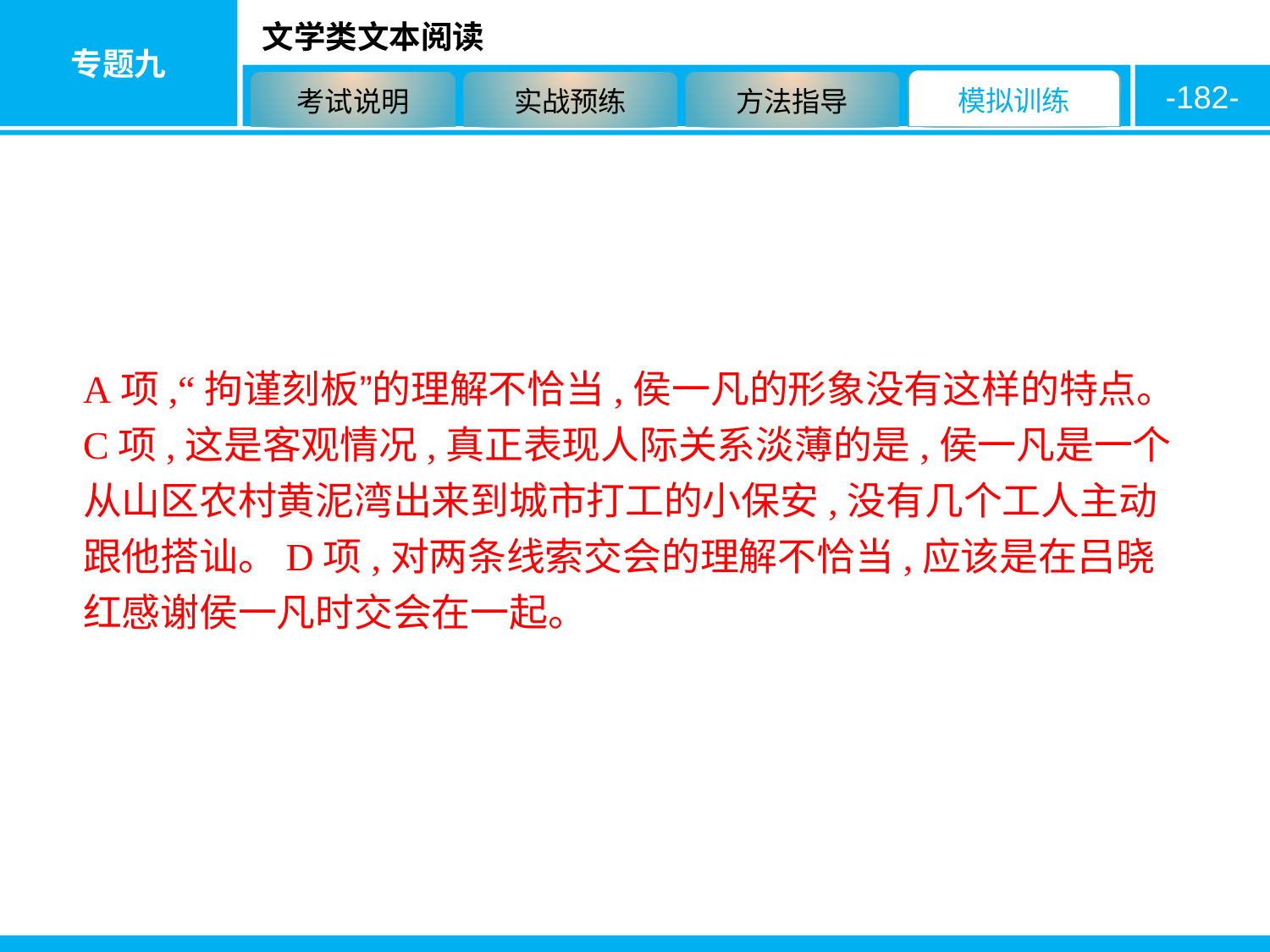

-182-
A项,“拘谨刻板”的理解不恰当,侯一凡的形象没有这样的特点。C项,这是客观情况,真正表现人际关系淡薄的是,侯一凡是一个从山区农村黄泥湾出来到城市打工的小保安,没有几个工人主动跟他搭讪。D项,对两条线索交会的理解不恰当,应该是在吕晓红感谢侯一凡时交会在一起。